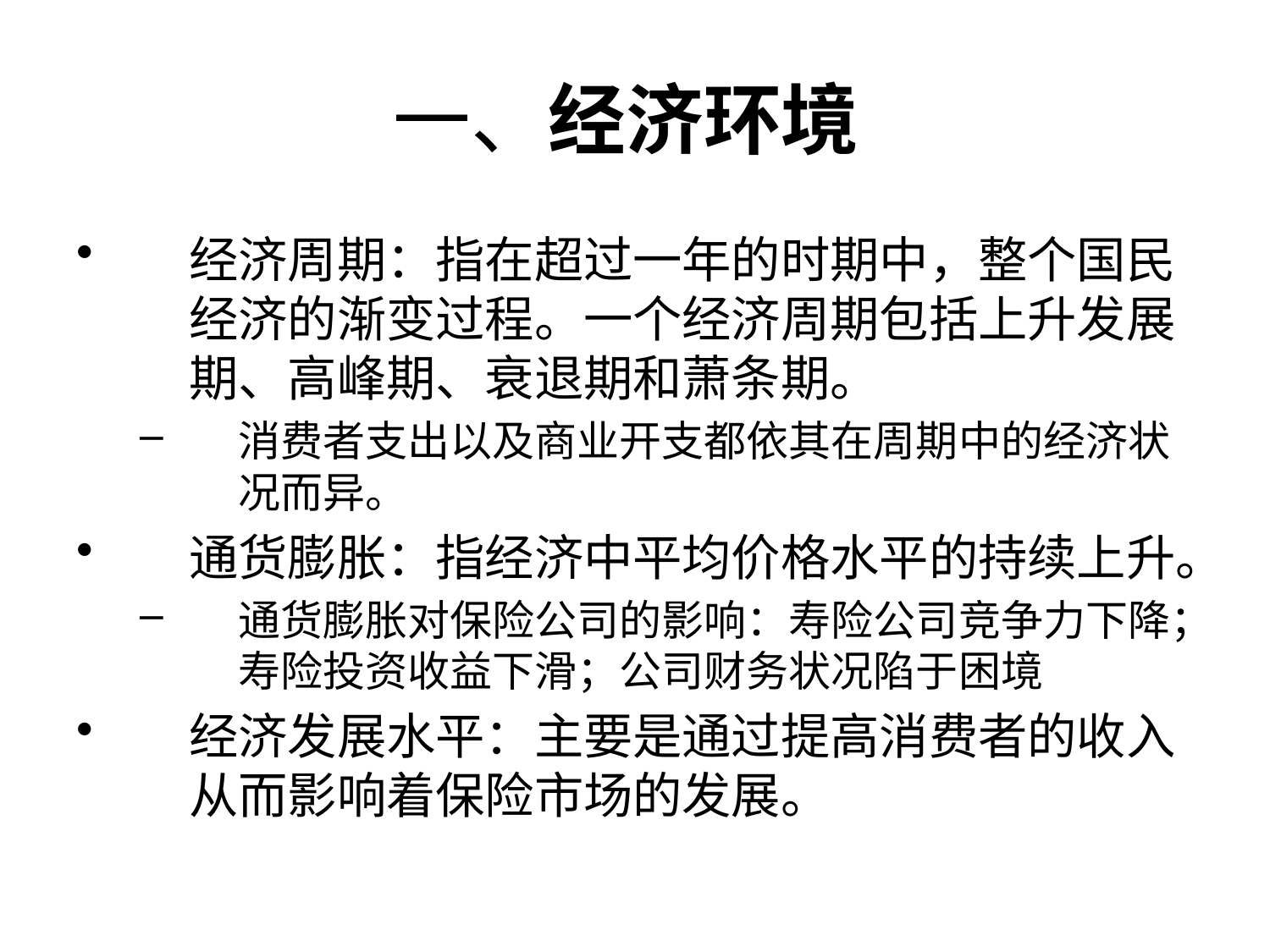

# 一、经济环境
经济周期：指在超过一年的时期中，整个国民经济的渐变过程。一个经济周期包括上升发展期、高峰期、衰退期和萧条期。
消费者支出以及商业开支都依其在周期中的经济状况而异。
通货膨胀：指经济中平均价格水平的持续上升。
通货膨胀对保险公司的影响：寿险公司竞争力下降；寿险投资收益下滑；公司财务状况陷于困境
经济发展水平：主要是通过提高消费者的收入从而影响着保险市场的发展。